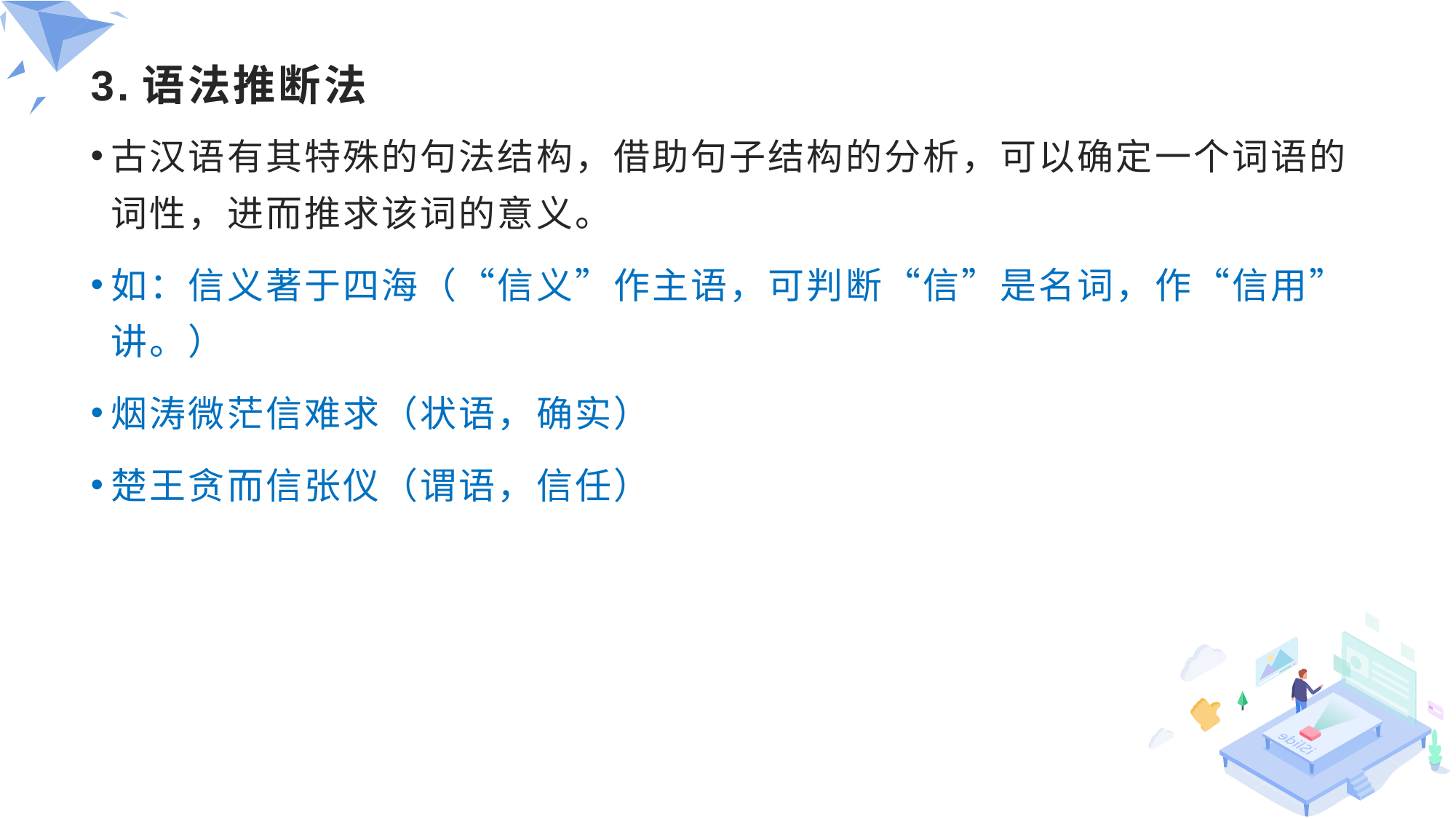

# 3.语法推断法
古汉语有其特殊的句法结构，借助句子结构的分析，可以确定一个词语的词性，进而推求该词的意义。
如：信义著于四海（“信义”作主语，可判断“信”是名词，作“信用”讲。）
烟涛微茫信难求（状语，确实）
楚王贪而信张仪（谓语，信任）